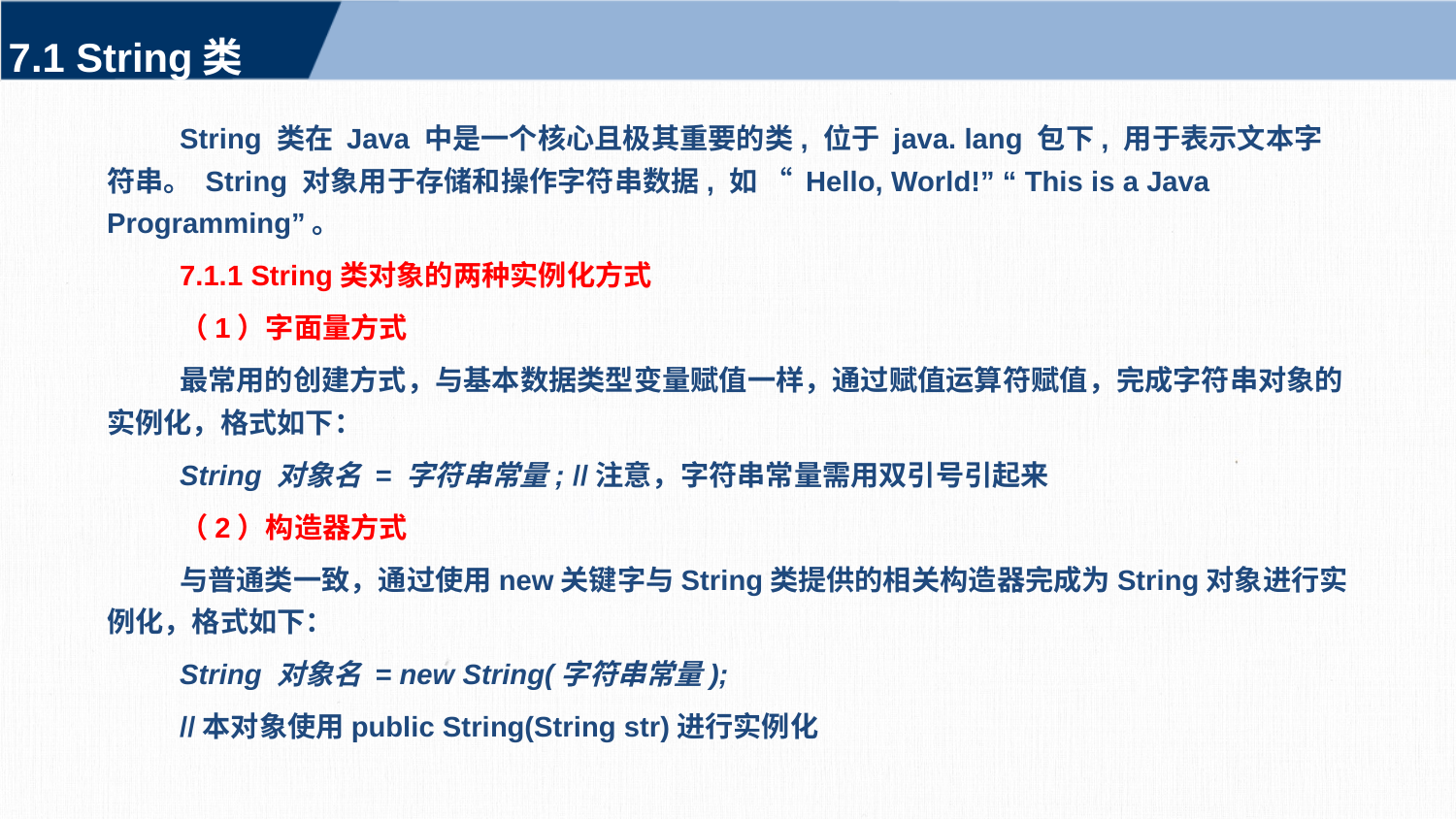

7.1 String类

String 类在 Java 中是一个核心且极其重要的类, 位于 java. lang 包下, 用于表示文本字符串。 String 对象用于存储和操作字符串数据, 如 “ Hello, World!” “ This is a Java Programming”。
7.1.1 String类对象的两种实例化方式
（1）字面量方式
最常用的创建方式，与基本数据类型变量赋值一样，通过赋值运算符赋值，完成字符串对象的实例化，格式如下：
String 对象名 = 字符串常量; //注意，字符串常量需用双引号引起来
（2）构造器方式
与普通类一致，通过使用new关键字与String类提供的相关构造器完成为String对象进行实例化，格式如下：
String 对象名 = new String(字符串常量);
//本对象使用public String(String str)进行实例化